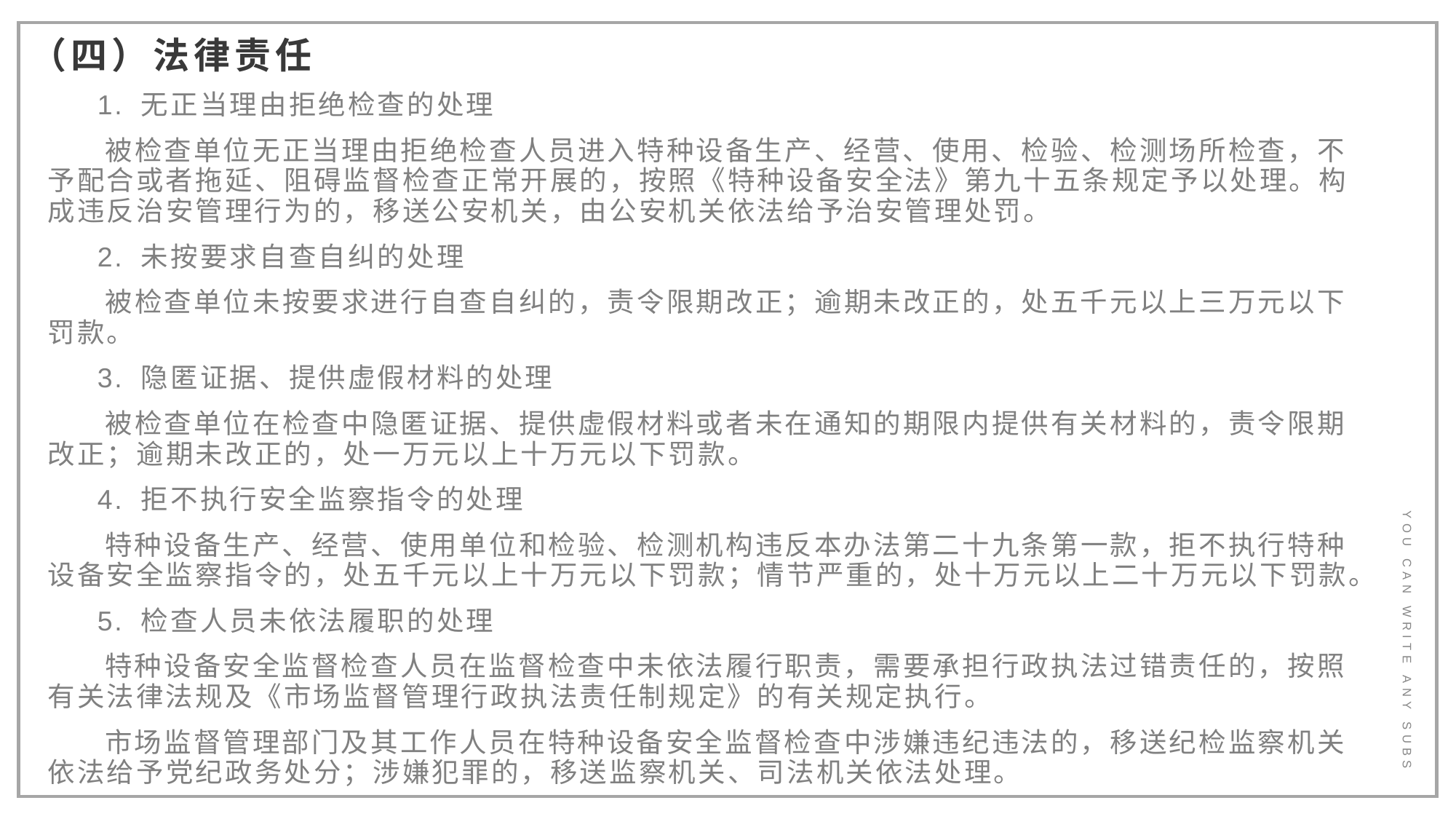

（四）法律责任
     1. 无正当理由拒绝检查的处理
      被检查单位无正当理由拒绝检查人员进入特种设备生产、经营、使用、检验、检测场所检查，不予配合或者拖延、阻碍监督检查正常开展的，按照《特种设备安全法》第九十五条规定予以处理。构成违反治安管理行为的，移送公安机关，由公安机关依法给予治安管理处罚。
     2. 未按要求自查自纠的处理
      被检查单位未按要求进行自查自纠的，责令限期改正；逾期未改正的，处五千元以上三万元以下罚款。
     3. 隐匿证据、提供虚假材料的处理
      被检查单位在检查中隐匿证据、提供虚假材料或者未在通知的期限内提供有关材料的，责令限期改正；逾期未改正的，处一万元以上十万元以下罚款。
     4. 拒不执行安全监察指令的处理
      特种设备生产、经营、使用单位和检验、检测机构违反本办法第二十九条第一款，拒不执行特种设备安全监察指令的，处五千元以上十万元以下罚款；情节严重的，处十万元以上二十万元以下罚款。
     5. 检查人员未依法履职的处理
      特种设备安全监督检查人员在监督检查中未依法履行职责，需要承担行政执法过错责任的，按照有关法律法规及《市场监督管理行政执法责任制规定》的有关规定执行。
      市场监督管理部门及其工作人员在特种设备安全监督检查中涉嫌违纪违法的，移送纪检监察机关依法给予党纪政务处分；涉嫌犯罪的，移送监察机关、司法机关依法处理。

YOU CAN WRITE ANY SUBS